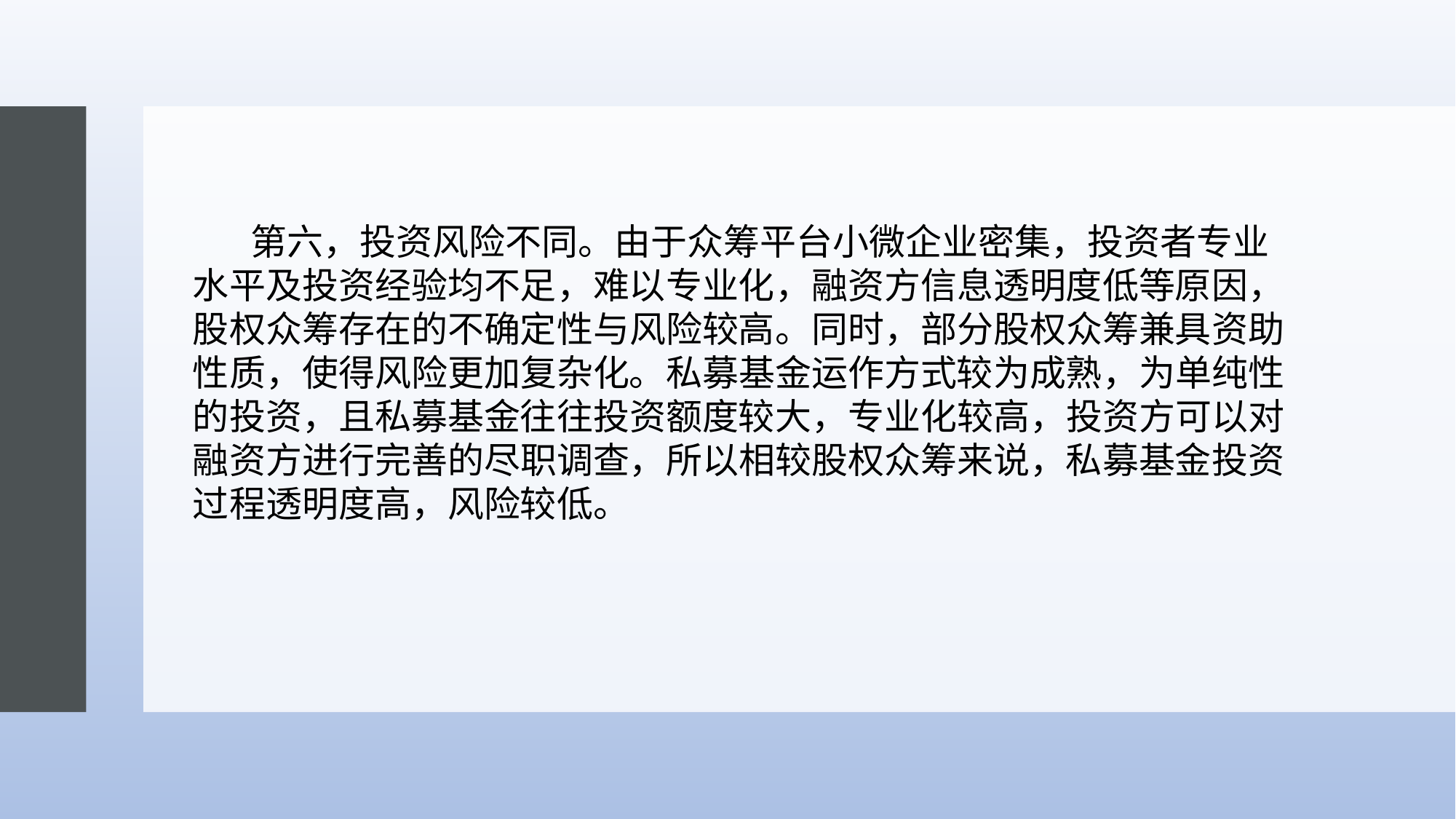

#

      第六，投资风险不同。由于众筹平台小微企业密集，投资者专业水平及投资经验均不足，难以专业化，融资方信息透明度低等原因，股权众筹存在的不确定性与风险较高。同时，部分股权众筹兼具资助性质，使得风险更加复杂化。私募基金运作方式较为成熟，为单纯性的投资，且私募基金往往投资额度较大，专业化较高，投资方可以对融资方进行完善的尽职调查，所以相较股权众筹来说，私募基金投资过程透明度高，风险较低。